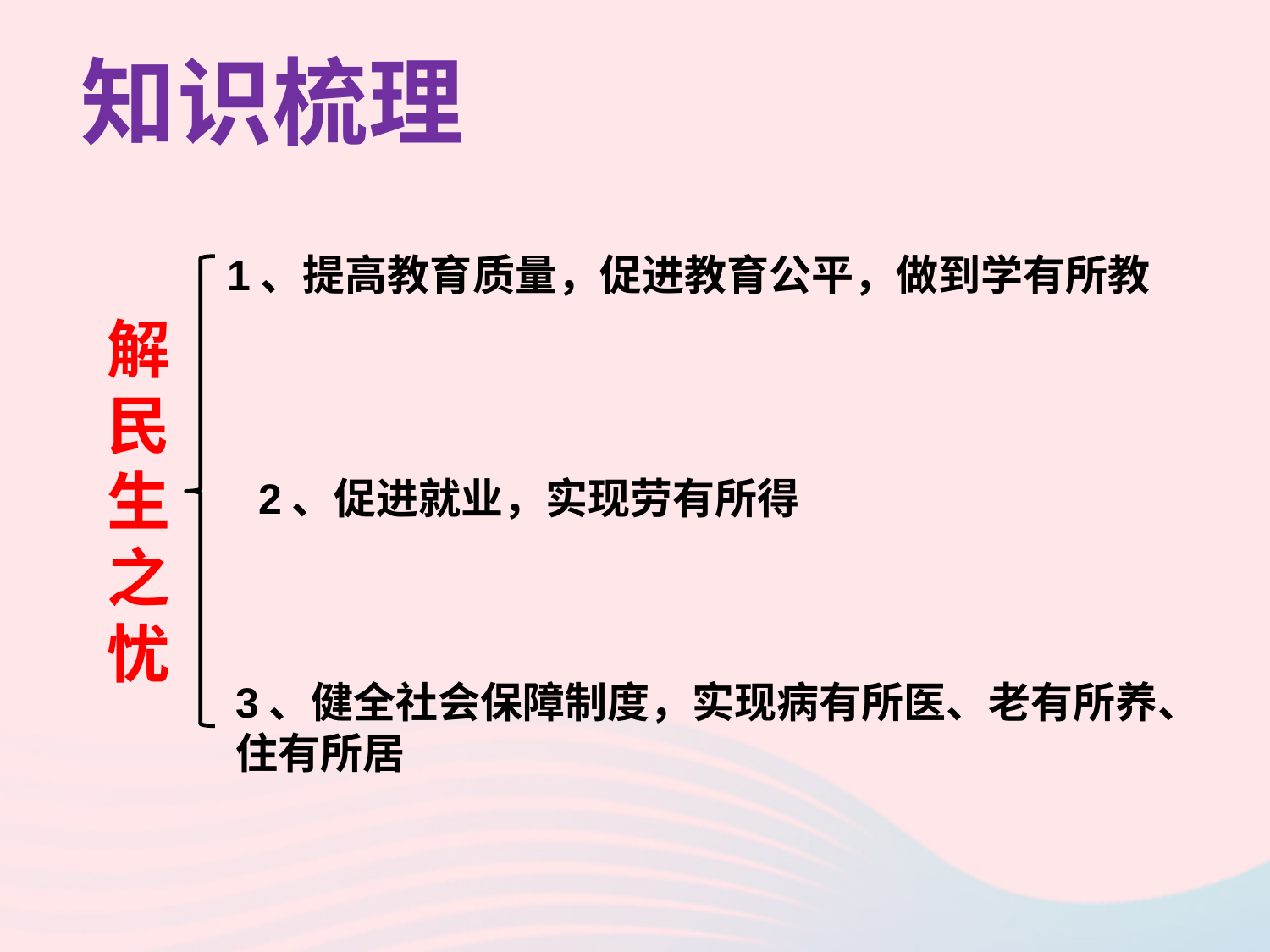

知识梳理
1、提高教育质量，促进教育公平，做到学有所教

解民生之忧
2、促进就业，实现劳有所得
3、健全社会保障制度，实现病有所医、老有所养、
住有所居